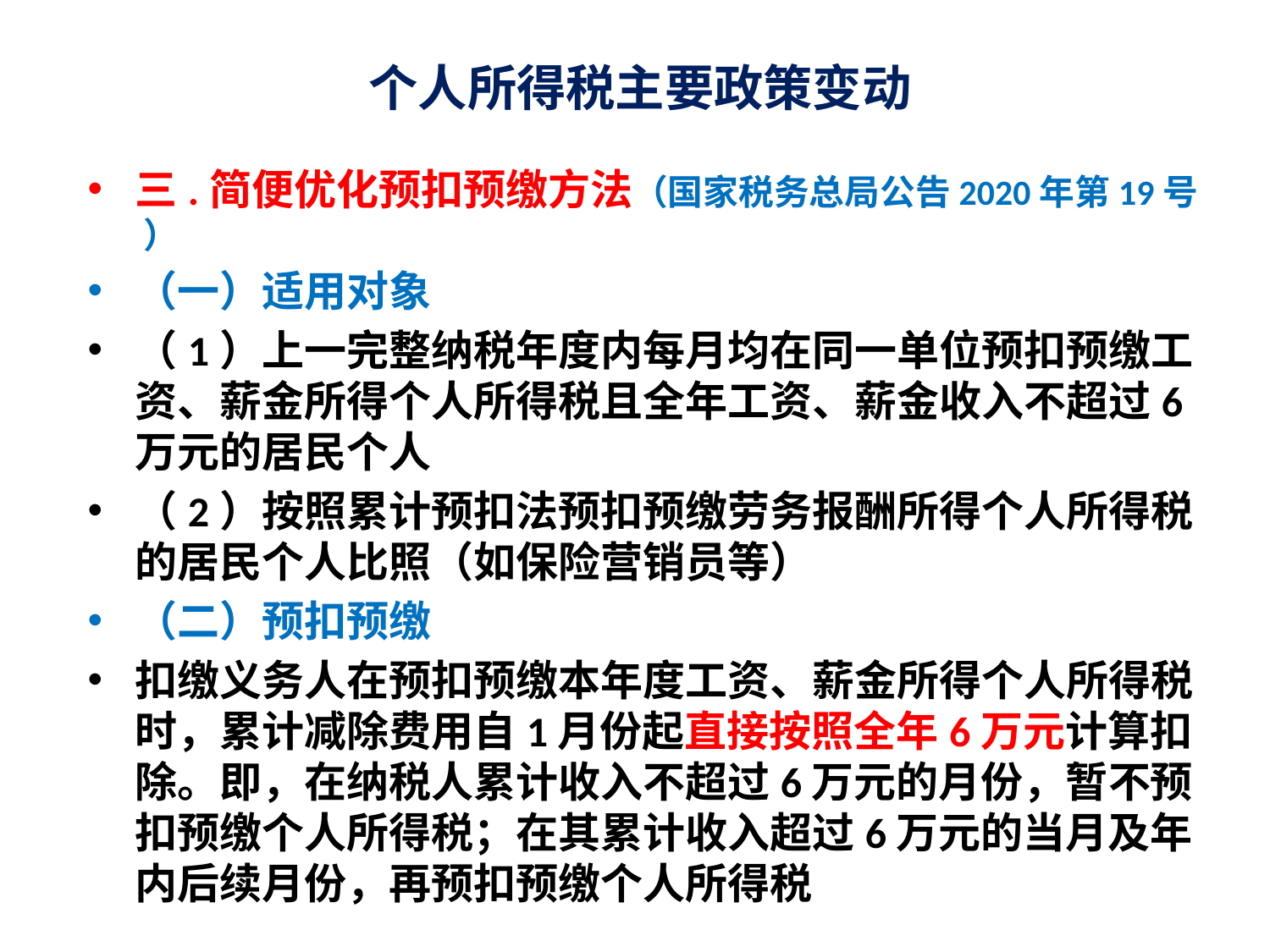

# 个人所得税主要政策变动
三.简便优化预扣预缴方法（国家税务总局公告2020年第19号 ）
（一）适用对象
（1）上一完整纳税年度内每月均在同一单位预扣预缴工资、薪金所得个人所得税且全年工资、薪金收入不超过6万元的居民个人
（2）按照累计预扣法预扣预缴劳务报酬所得个人所得税的居民个人比照（如保险营销员等）
（二）预扣预缴
扣缴义务人在预扣预缴本年度工资、薪金所得个人所得税时，累计减除费用自1月份起直接按照全年6万元计算扣除。即，在纳税人累计收入不超过6万元的月份，暂不预扣预缴个人所得税；在其累计收入超过6万元的当月及年内后续月份，再预扣预缴个人所得税